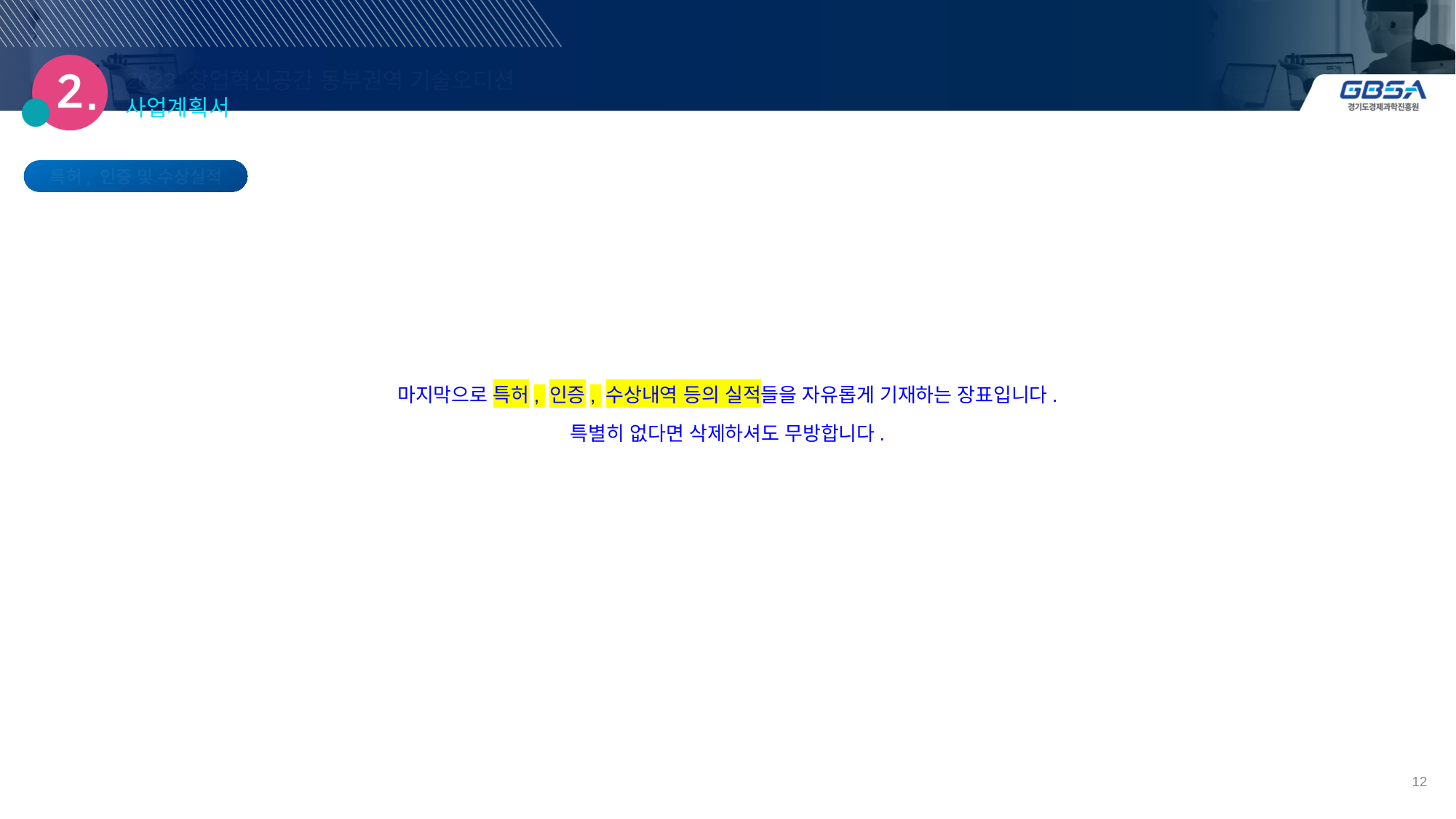

2023 창업혁신공간 동부권역 기술오디션 사업계획서
특허, 인증 및 수상실적

마지막으로 특허, 인증, 수상내역 등의 실적들을 자유롭게 기재하는 장표입니다.
특별히 없다면 삭제하셔도 무방합니다.
12